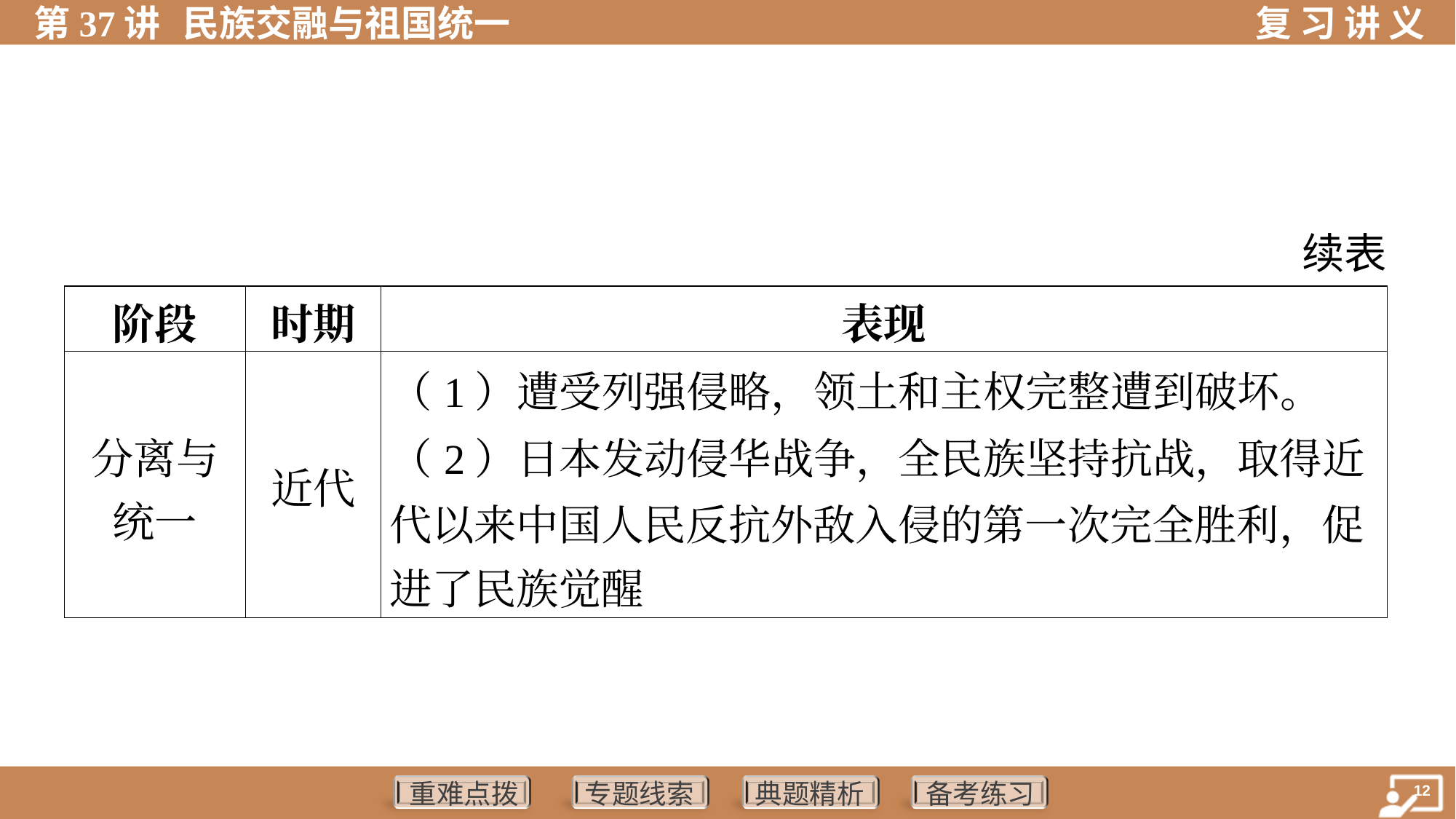

续表
| 阶段 | 时期 | 表现 |
| --- | --- | --- |
| 分离与 统一 | 近代 | （1）遭受列强侵略，领土和主权完整遭到破坏。 （2）日本发动侵华战争，全民族坚持抗战，取得近 代以来中国人民反抗外敌入侵的第一次完全胜利，促 进了民族觉醒 |